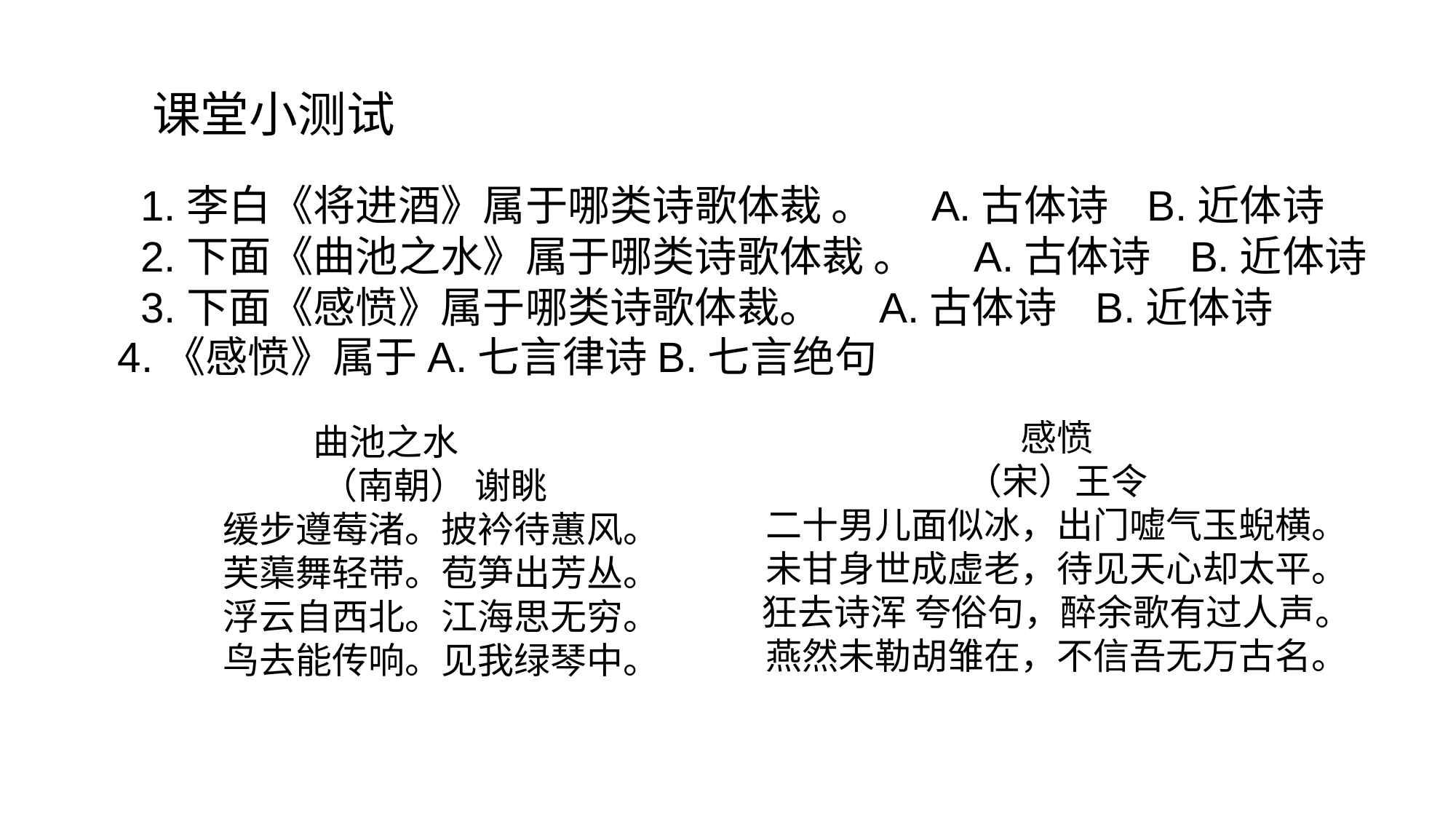

#
课堂小测试
1.李白《将进酒》属于哪类诗歌体裁 。     A.古体诗   B.近体诗
2.下面《曲池之水》属于哪类诗歌体裁 。     A.古体诗   B.近体诗
3.下面《感愤》属于哪类诗歌体裁。     A.古体诗   B.近体诗

                    曲池之水
                     （南朝） 谢眺
         缓步遵莓渚。披衿待蕙风。
         芙蕖舞轻带。苞笋出芳丛。
         浮云自西北。江海思无穷。
         鸟去能传响。见我绿琴中。

4.《感愤》属于A.七言律诗B.七言绝句
感愤
（宋）王令
二十男儿面似冰，出门嘘气玉蜺横。
未甘身世成虚老，待见天心却太平。
狂去诗浑 夸俗句，醉余歌有过人声。
燕然未勒胡雏在，不信吾无万古名。